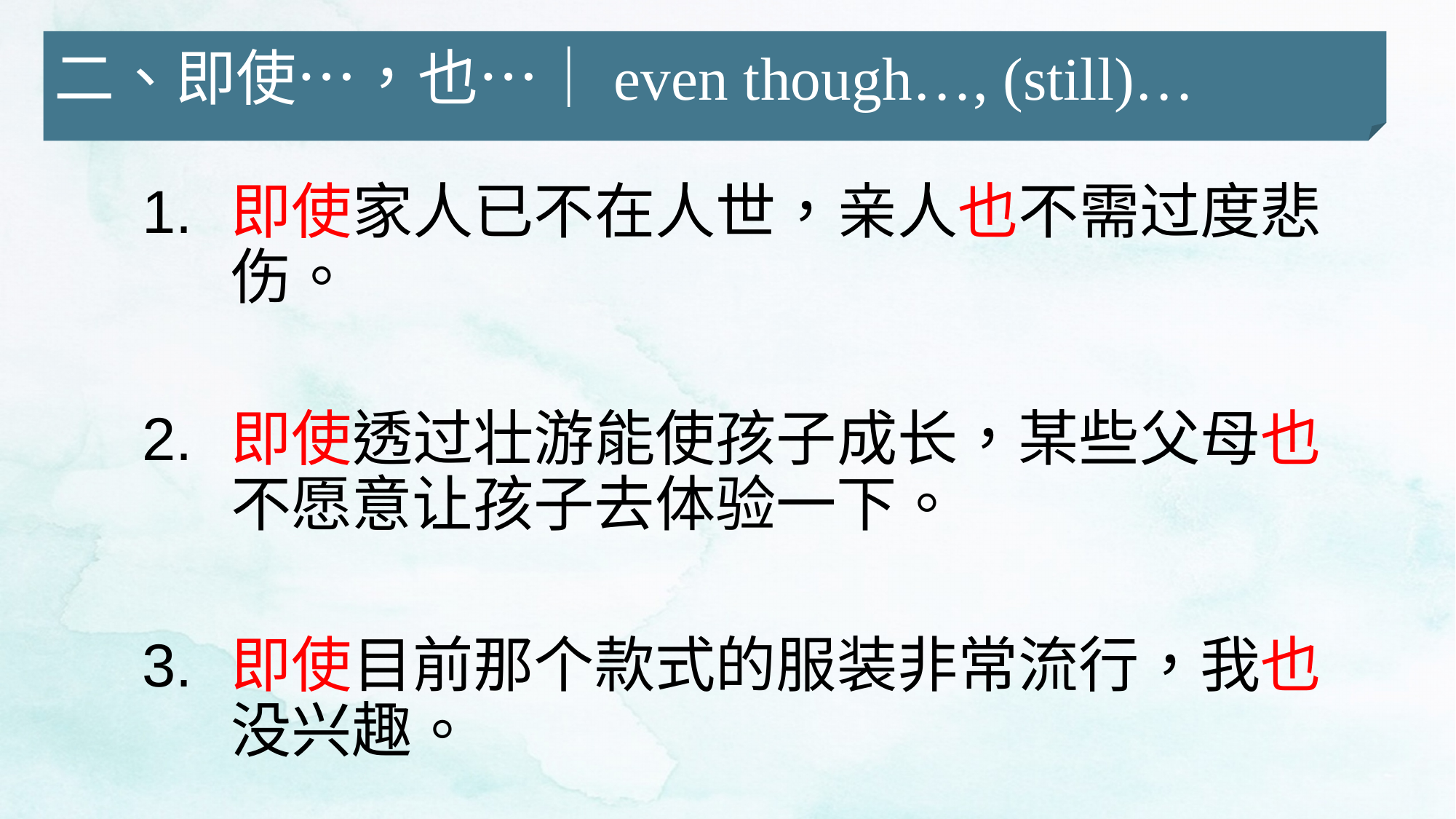

二、即使…，也…｜even though…, (still)…
即使家人已不在人世，亲人也不需过度悲伤。

即使透过壮游能使孩子成长，某些父母也不愿意让孩子去体验一下。

即使目前那个款式的服装非常流行，我也没兴趣。